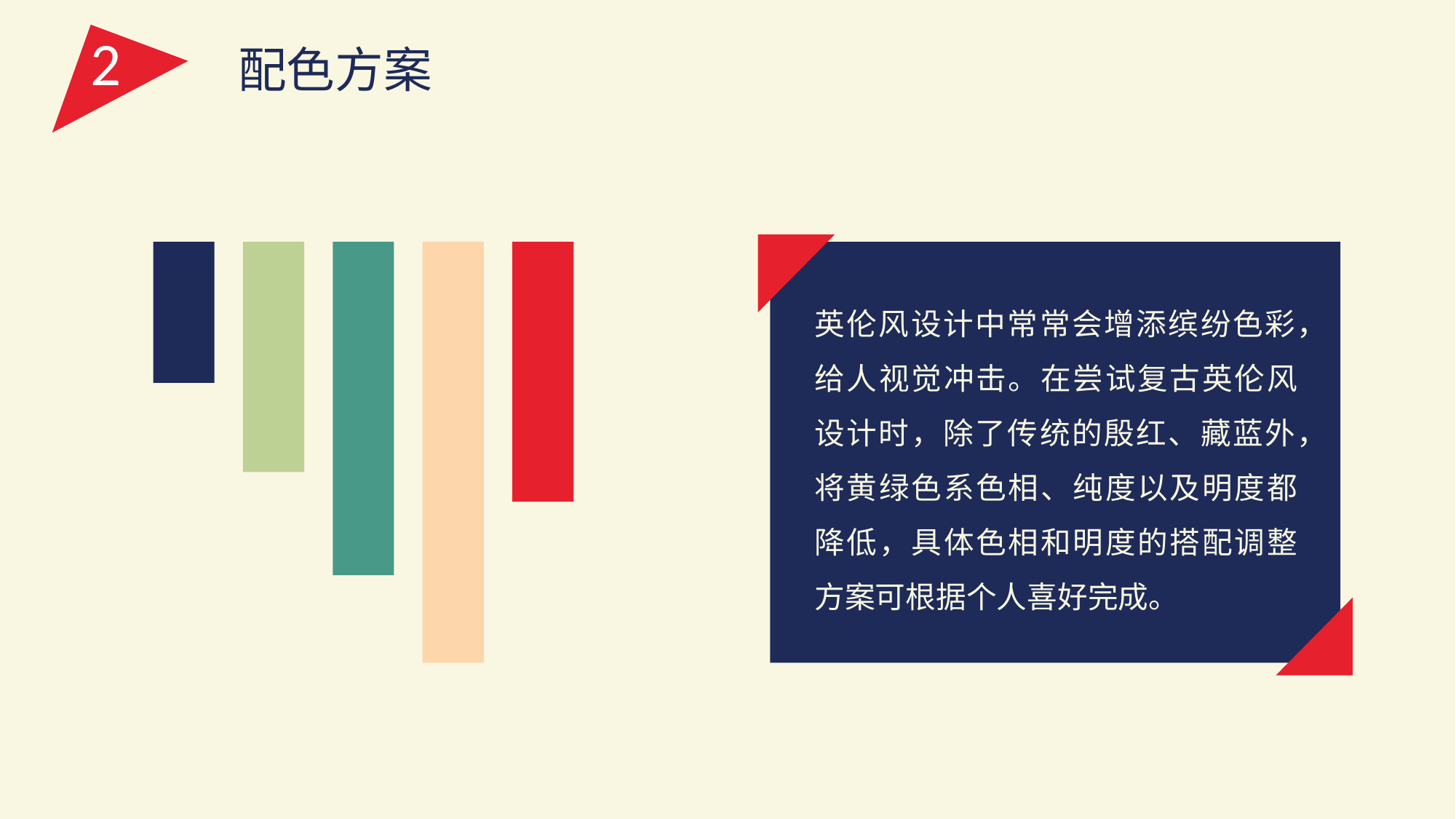

2

配色方案

英伦风设计中常常会增添缤纷色彩，给人视觉冲击。在尝试复古英伦风设计时，除了传统的殷红、藏蓝外，将黄绿色系色相、纯度以及明度都降低，具体色相和明度的搭配调整方案可根据个人喜好完成。